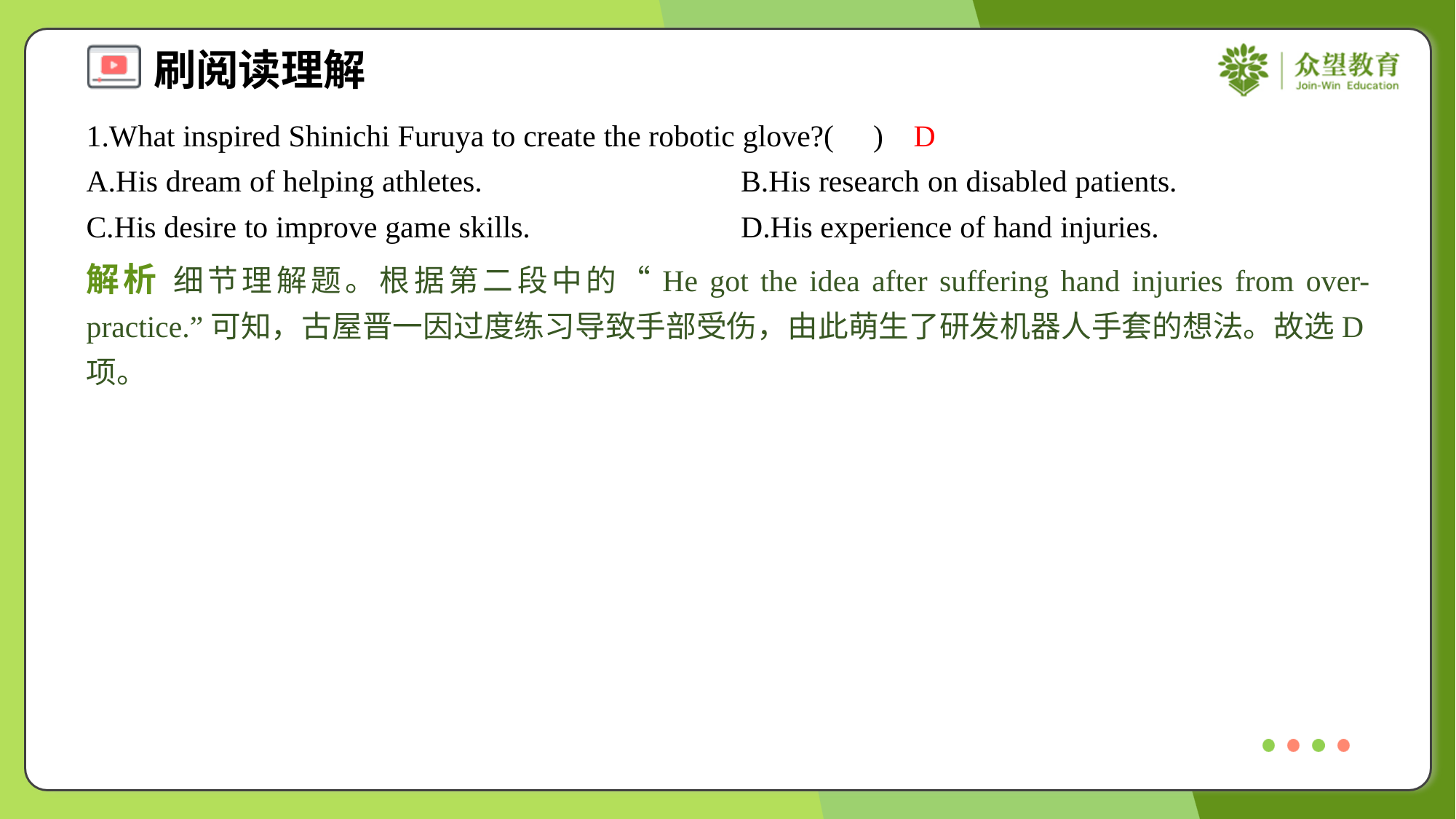

1.What inspired Shinichi Furuya to create the robotic glove?(     )
D
A.His dream of helping athletes.	B.His research on disabled patients.
C.His desire to improve game skills.	D.His experience of hand injuries.
解析 细节理解题。根据第二段中的“He got the idea after suffering hand injuries from over-practice.”可知，古屋晋一因过度练习导致手部受伤，由此萌生了研发机器人手套的想法。故选D项。